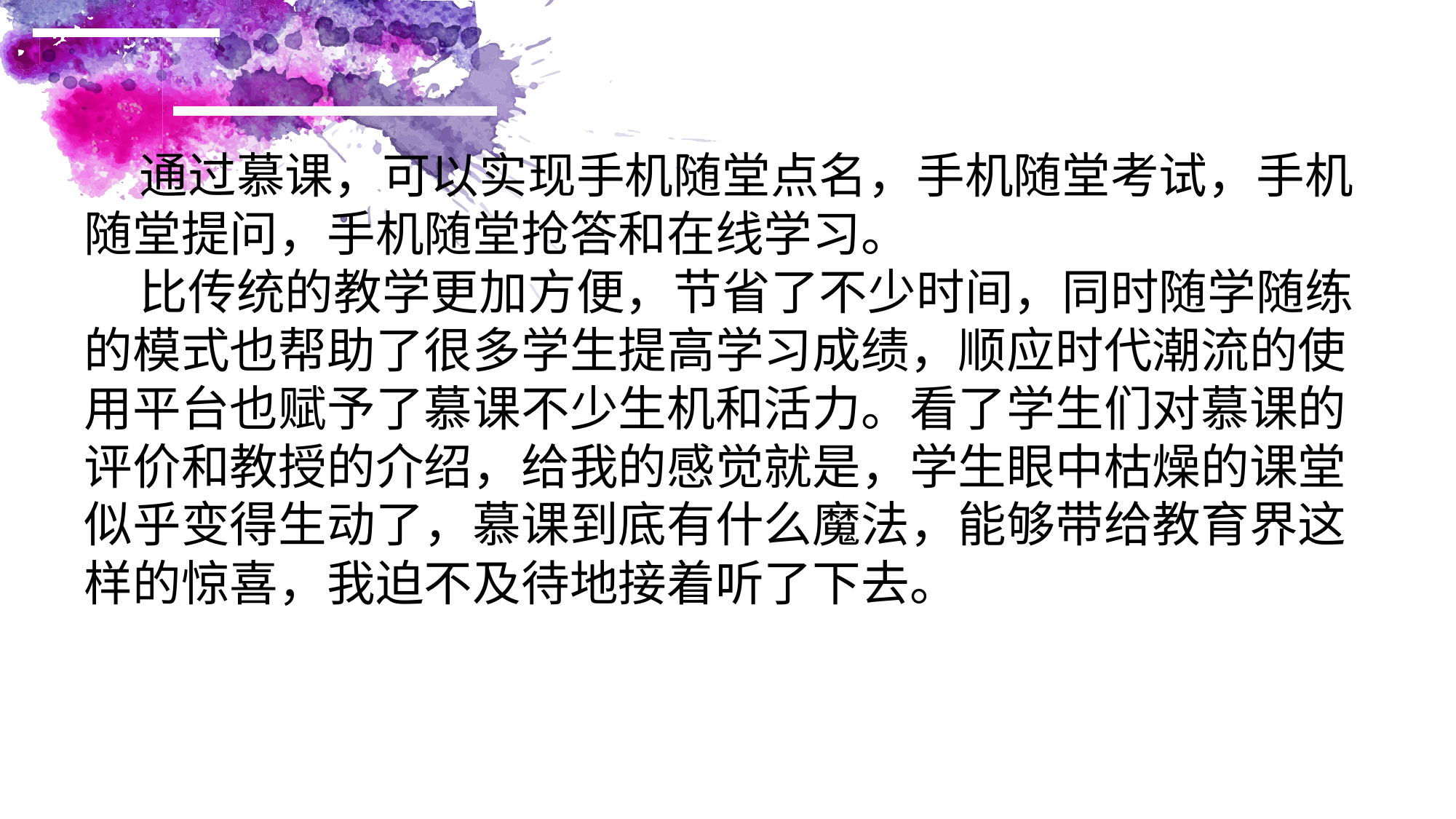

通过慕课，可以实现手机随堂点名，手机随堂考试，手机随堂提问，手机随堂抢答和在线学习。
    比传统的教学更加方便，节省了不少时间，同时随学随练的模式也帮助了很多学生提高学习成绩，顺应时代潮流的使用平台也赋予了慕课不少生机和活力。看了学生们对慕课的评价和教授的介绍，给我的感觉就是，学生眼中枯燥的课堂似乎变得生动了，慕课到底有什么魔法，能够带给教育界这样的惊喜，我迫不及待地接着听了下去。